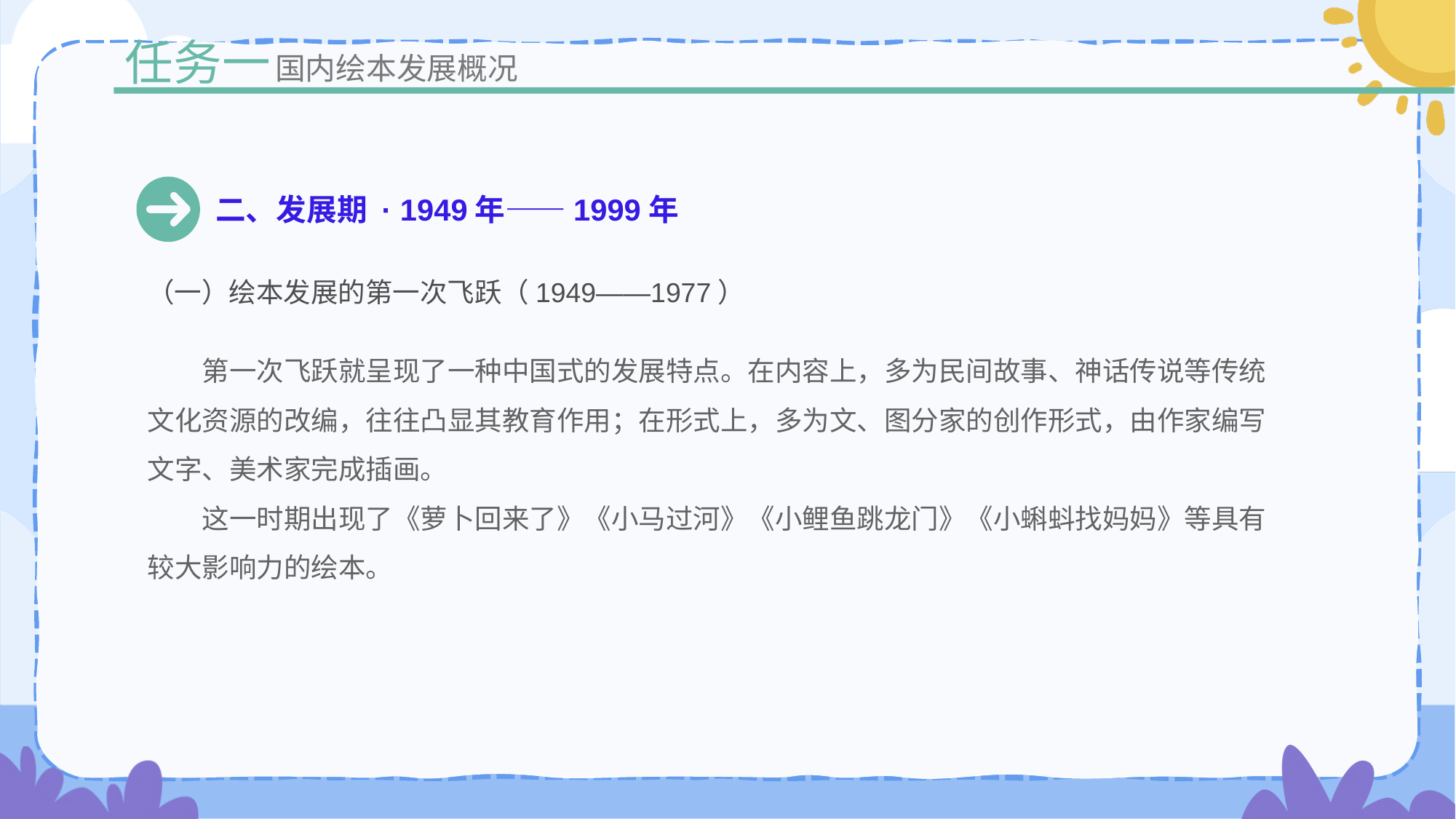

任务一
国内绘本发展概况

二、发展期 · 1949年——1999年
（一）绘本发展的第一次飞跃（1949——1977）
第一次飞跃就呈现了一种中国式的发展特点。在内容上，多为民间故事、神话传说等传统文化资源的改编，往往凸显其教育作用；在形式上，多为文、图分家的创作形式，由作家编写文字、美术家完成插画。
这一时期出现了《萝卜回来了》《小马过河》《小鲤鱼跳龙门》《小蝌蚪找妈妈》等具有较大影响力的绘本。